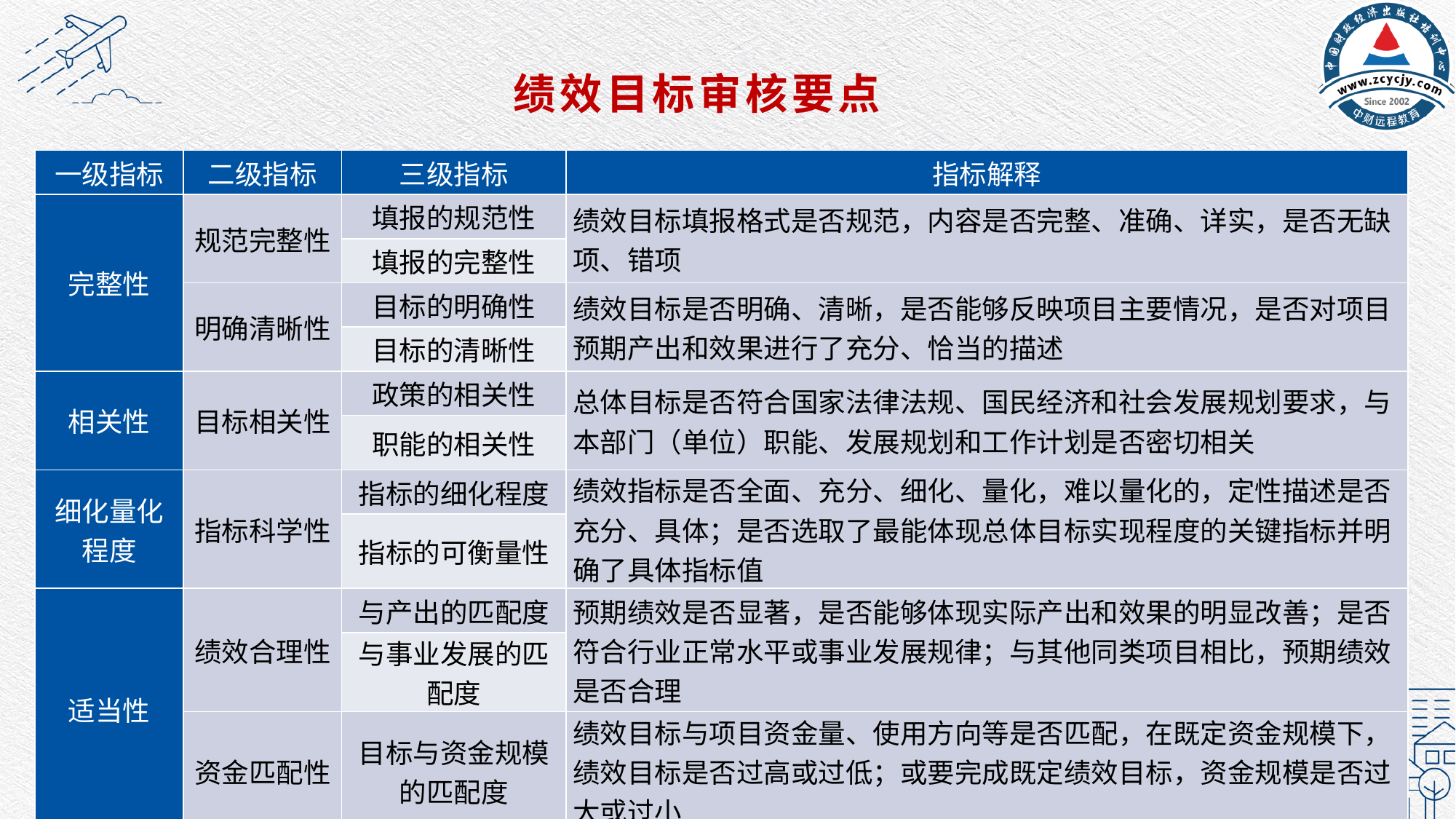

# 绩效目标审核要点
| 一级指标 | 二级指标 | 三级指标 | 指标解释 |
| --- | --- | --- | --- |
| 完整性 | 规范完整性 | 填报的规范性 | 绩效目标填报格式是否规范，内容是否完整、准确、详实，是否无缺项、错项 |
|  |  | 填报的完整性 |  |
|  | 明确清晰性 | 目标的明确性 | 绩效目标是否明确、清晰，是否能够反映项目主要情况，是否对项目预期产出和效果进行了充分、恰当的描述 |
|  |  | 目标的清晰性 |  |
| 相关性 | 目标相关性 | 政策的相关性 | 总体目标是否符合国家法律法规、国民经济和社会发展规划要求，与本部门（单位）职能、发展规划和工作计划是否密切相关 |
|  |  | 职能的相关性 |  |
| 细化量化程度 | 指标科学性 | 指标的细化程度 | 绩效指标是否全面、充分、细化、量化，难以量化的，定性描述是否充分、具体；是否选取了最能体现总体目标实现程度的关键指标并明确了具体指标值 |
|  |  | 指标的可衡量性 |  |
| 适当性 | 绩效合理性 | 与产出的匹配度 | 预期绩效是否显著，是否能够体现实际产出和效果的明显改善；是否符合行业正常水平或事业发展规律；与其他同类项目相比，预期绩效是否合理 |
|  |  | 与事业发展的匹配度 |  |
|  | 资金匹配性 | 目标与资金规模的匹配度 | 绩效目标与项目资金量、使用方向等是否匹配，在既定资金规模下，绩效目标是否过高或过低；或要完成既定绩效目标，资金规模是否过大或过小 |